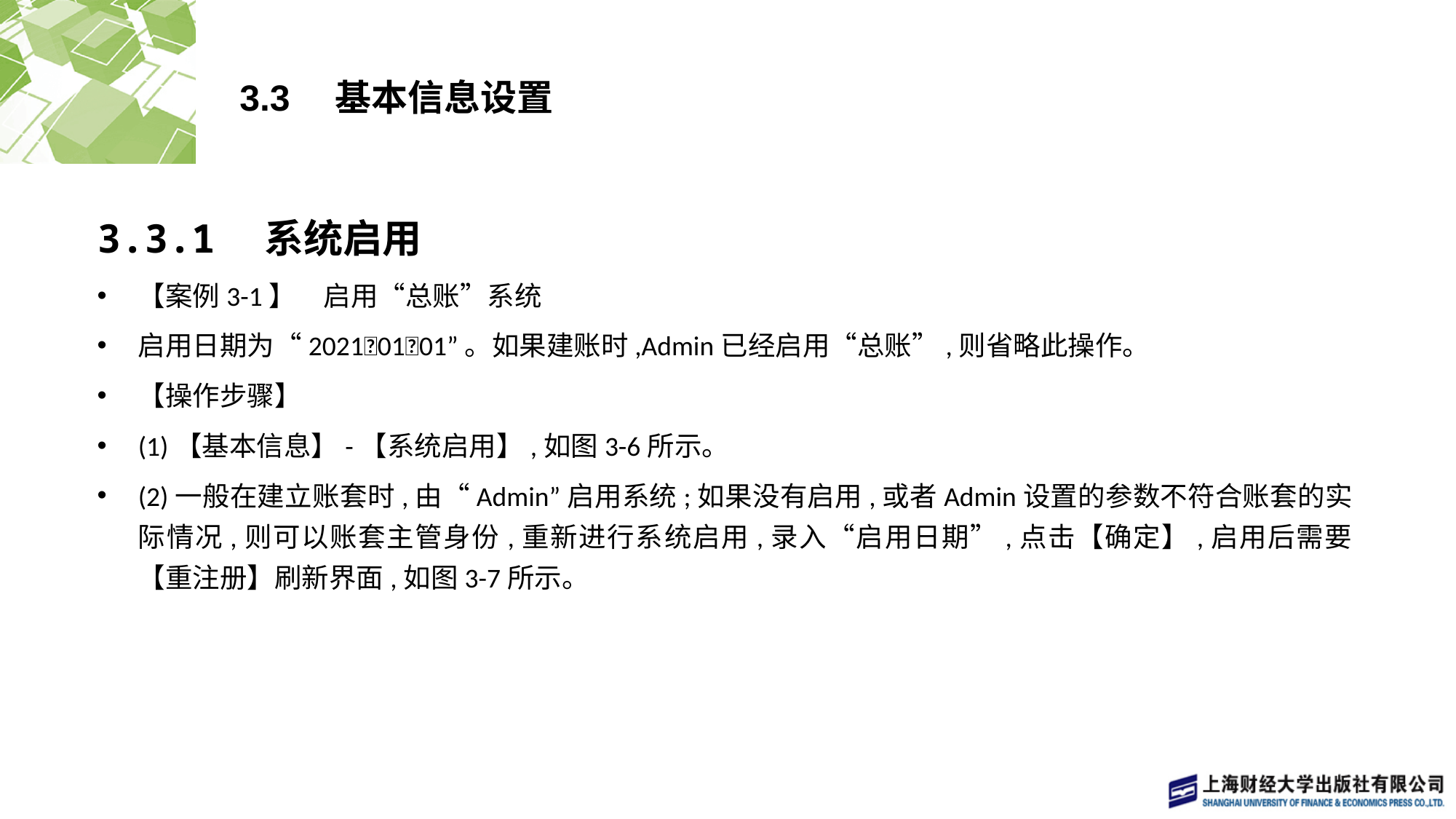

# 3.3　基本信息设置
3.3.1　系统启用
【案例3-1】　启用“总账”系统
启用日期为“2021􀆼01􀆼01”。如果建账时,Admin已经启用“总账”,则省略此操作。
【操作步骤】
(1)【基本信息】-【系统启用】,如图3-6所示。
(2)一般在建立账套时,由“Admin”启用系统;如果没有启用,或者Admin设置的参数不符合账套的实际情况,则可以账套主管身份,重新进行系统启用,录入“启用日期”,点击【确定】,启用后需要【重注册】刷新界面,如图3-7所示。